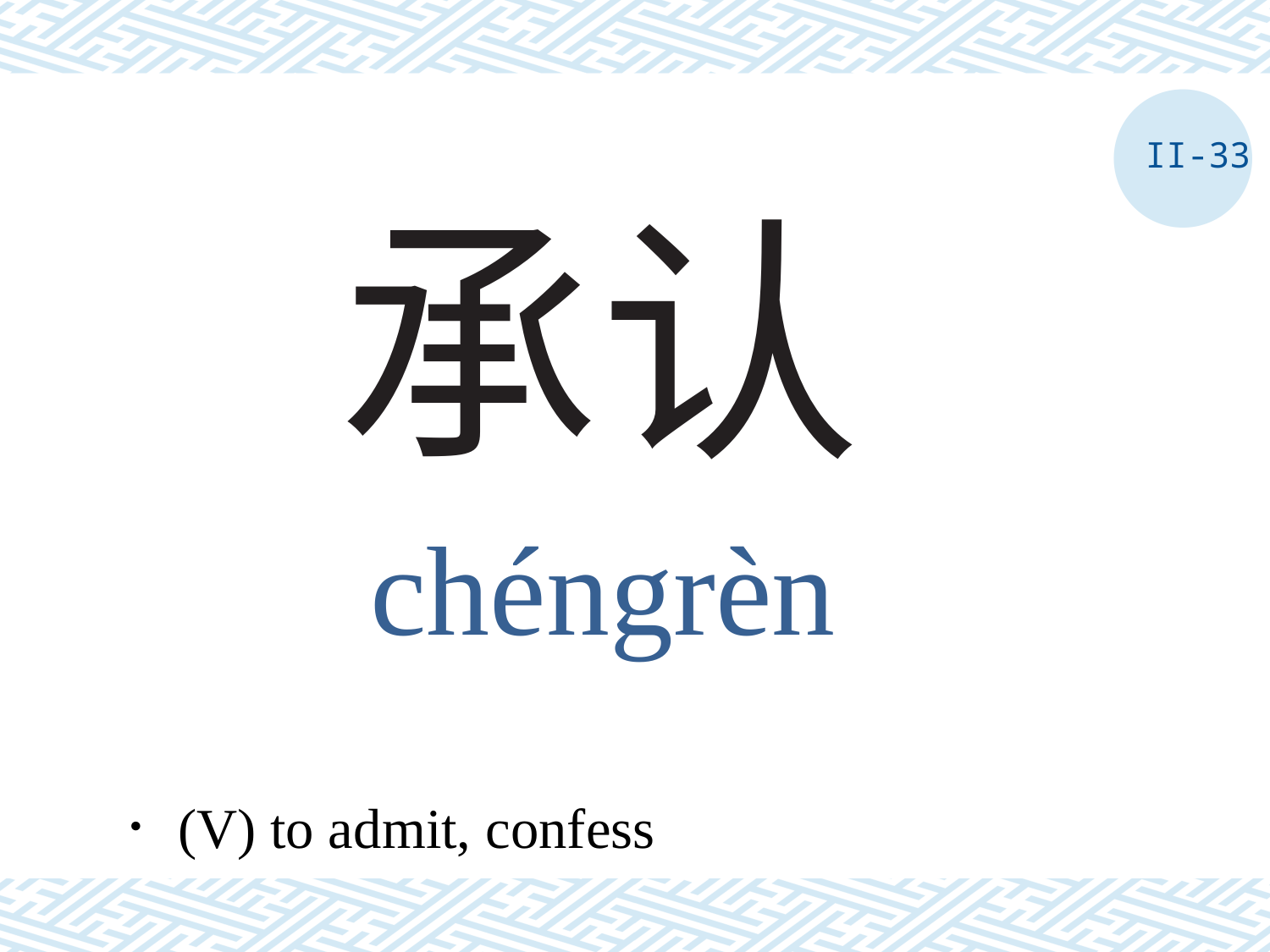

II-33

# 承认
chéngrèn
．(V) to admit, confess